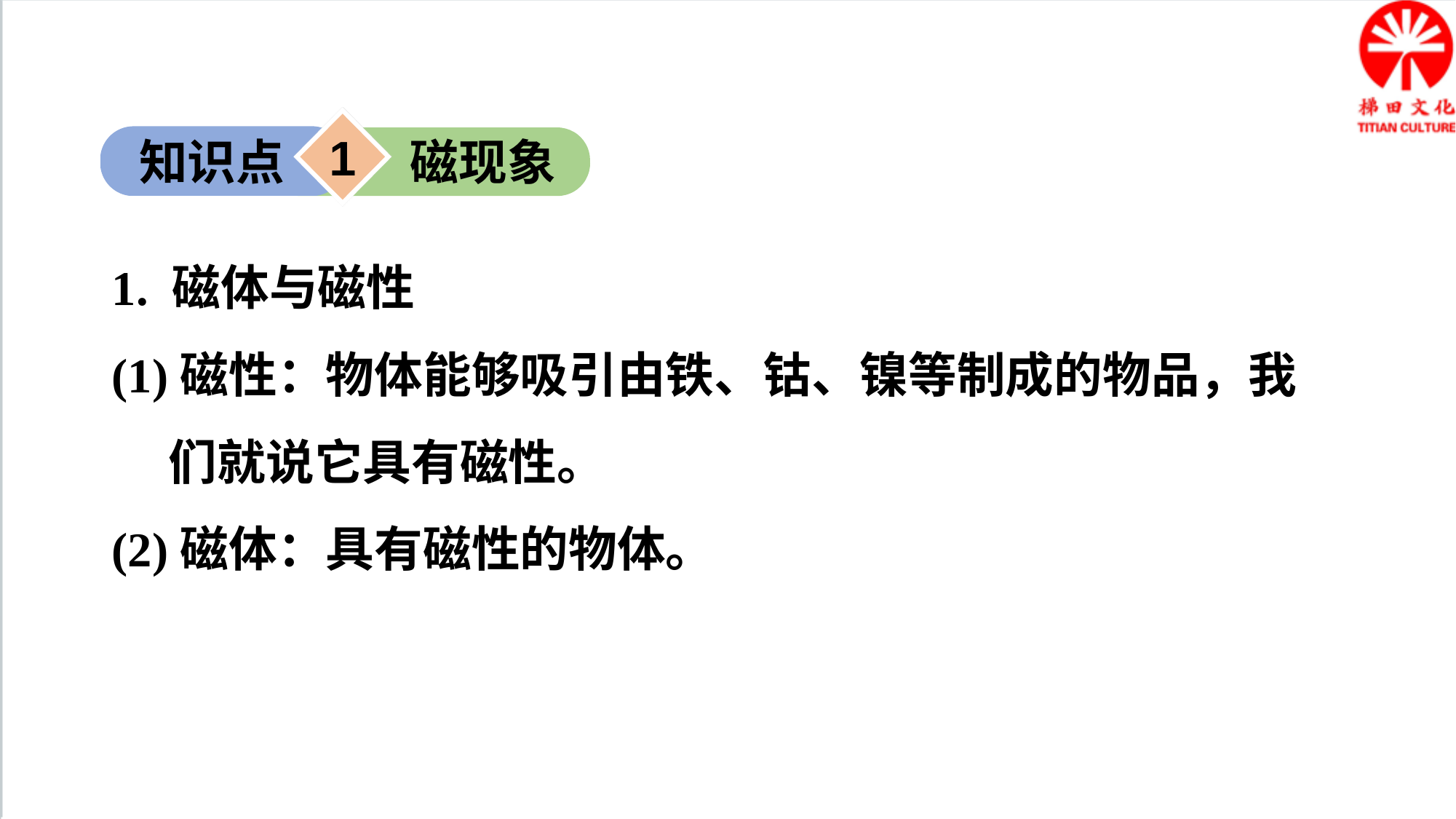

1
知识点
磁现象

1. 磁体与磁性
(1)磁性：物体能够吸引由铁、钴、镍等制成的物品，我们就说它具有磁性。
(2)磁体：具有磁性的物体。